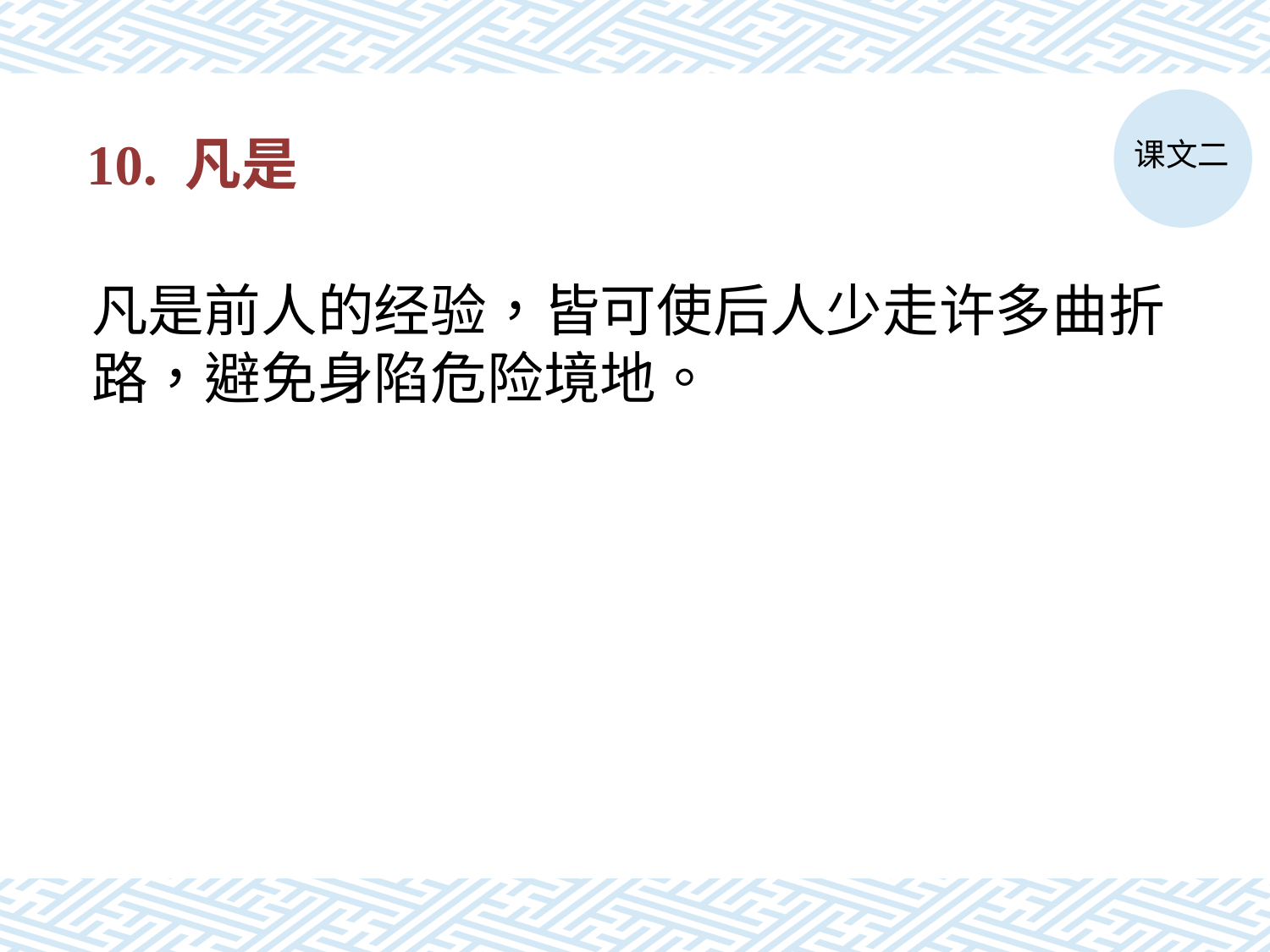

课文二
# 10. 凡是
凡是前人的经验，皆可使后人少走许多曲折路，避免身陷危险境地。